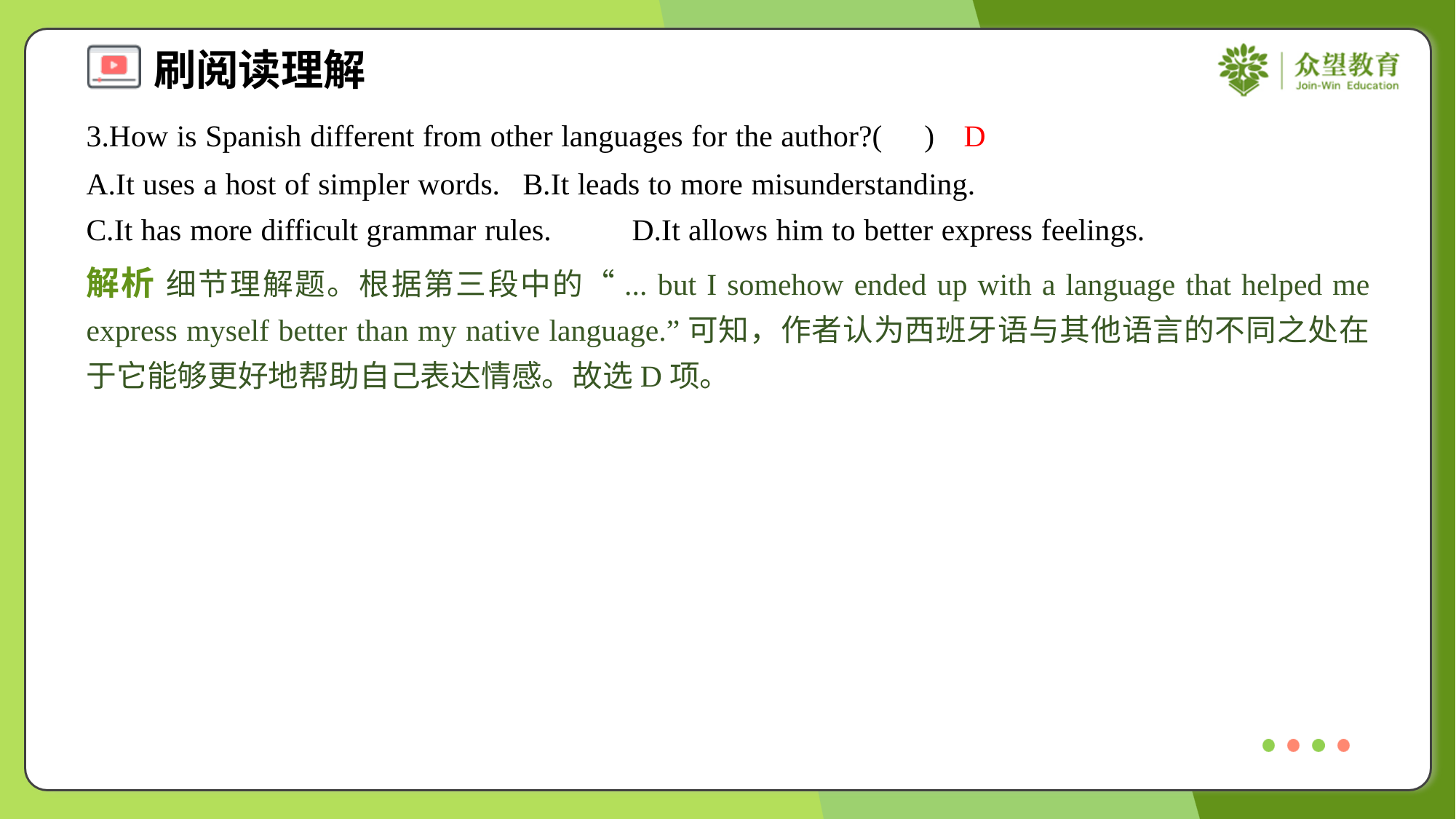

3.How is Spanish different from other languages for the author?(     )
D
A.It uses a host of simpler words.	B.It leads to more misunderstanding.
C.It has more difficult grammar rules.	D.It allows him to better express feelings.
解析 细节理解题。根据第三段中的“... but I somehow ended up with a language that helped me express myself better than my native language.”可知，作者认为西班牙语与其他语言的不同之处在于它能够更好地帮助自己表达情感。故选D项。